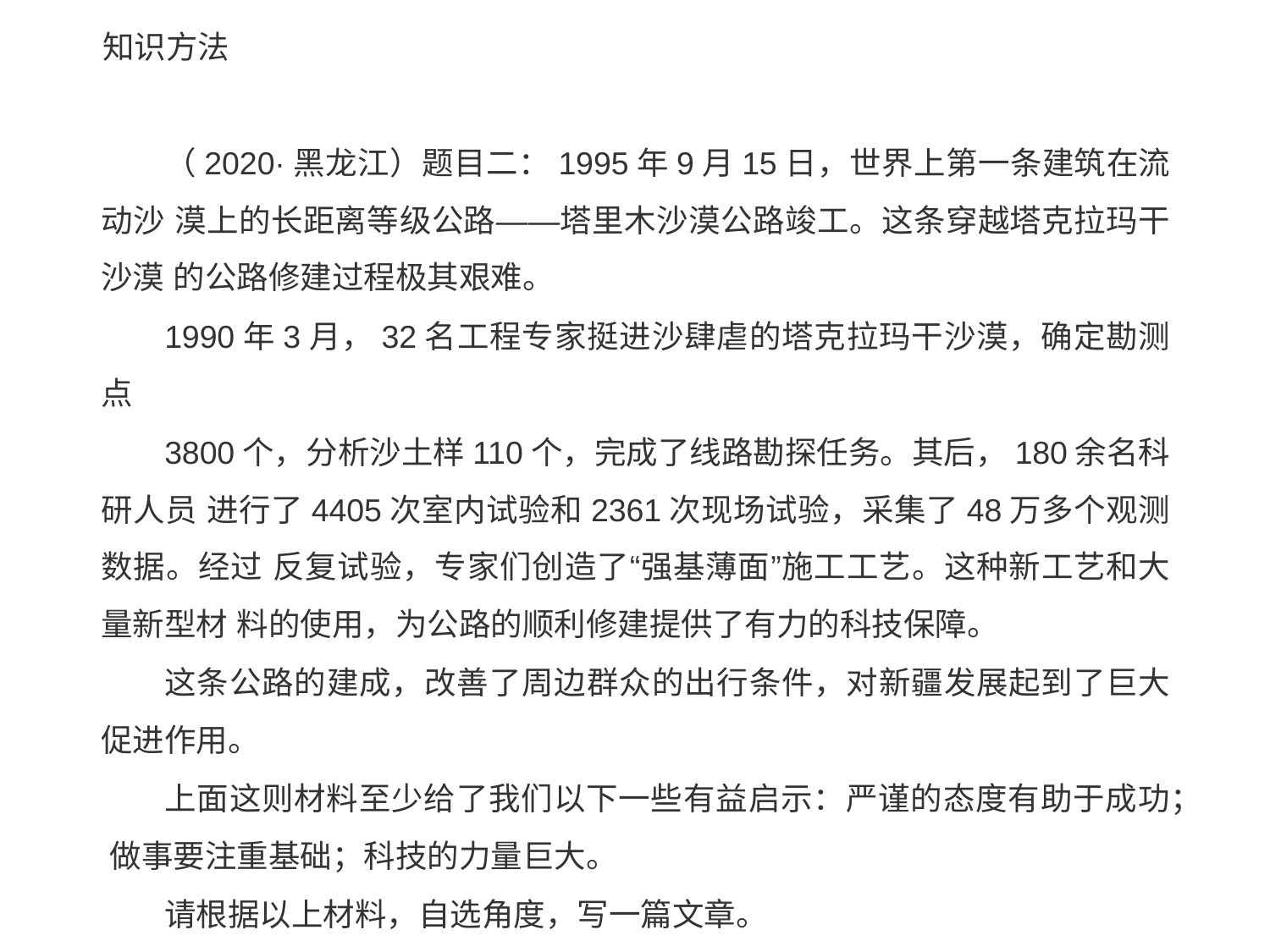

# 知识方法
（2020·黑龙江）题目二：1995年9月15日，世界上第一条建筑在流动沙 漠上的长距离等级公路——塔里木沙漠公路竣工。这条穿越塔克拉玛干沙漠 的公路修建过程极其艰难。
1990年3月，32名工程专家挺进沙肆虐的塔克拉玛干沙漠，确定勘测点
3800个，分析沙土样110个，完成了线路勘探任务。其后，180余名科研人员 进行了4405次室内试验和2361次现场试验，采集了48万多个观测数据。经过 反复试验，专家们创造了“强基薄面”施工工艺。这种新工艺和大量新型材 料的使用，为公路的顺利修建提供了有力的科技保障。
这条公路的建成，改善了周边群众的出行条件，对新疆发展起到了巨大 促进作用。
上面这则材料至少给了我们以下一些有益启示：严谨的态度有助于成功； 做事要注重基础；科技的力量巨大。
请根据以上材料，自选角度，写一篇文章。